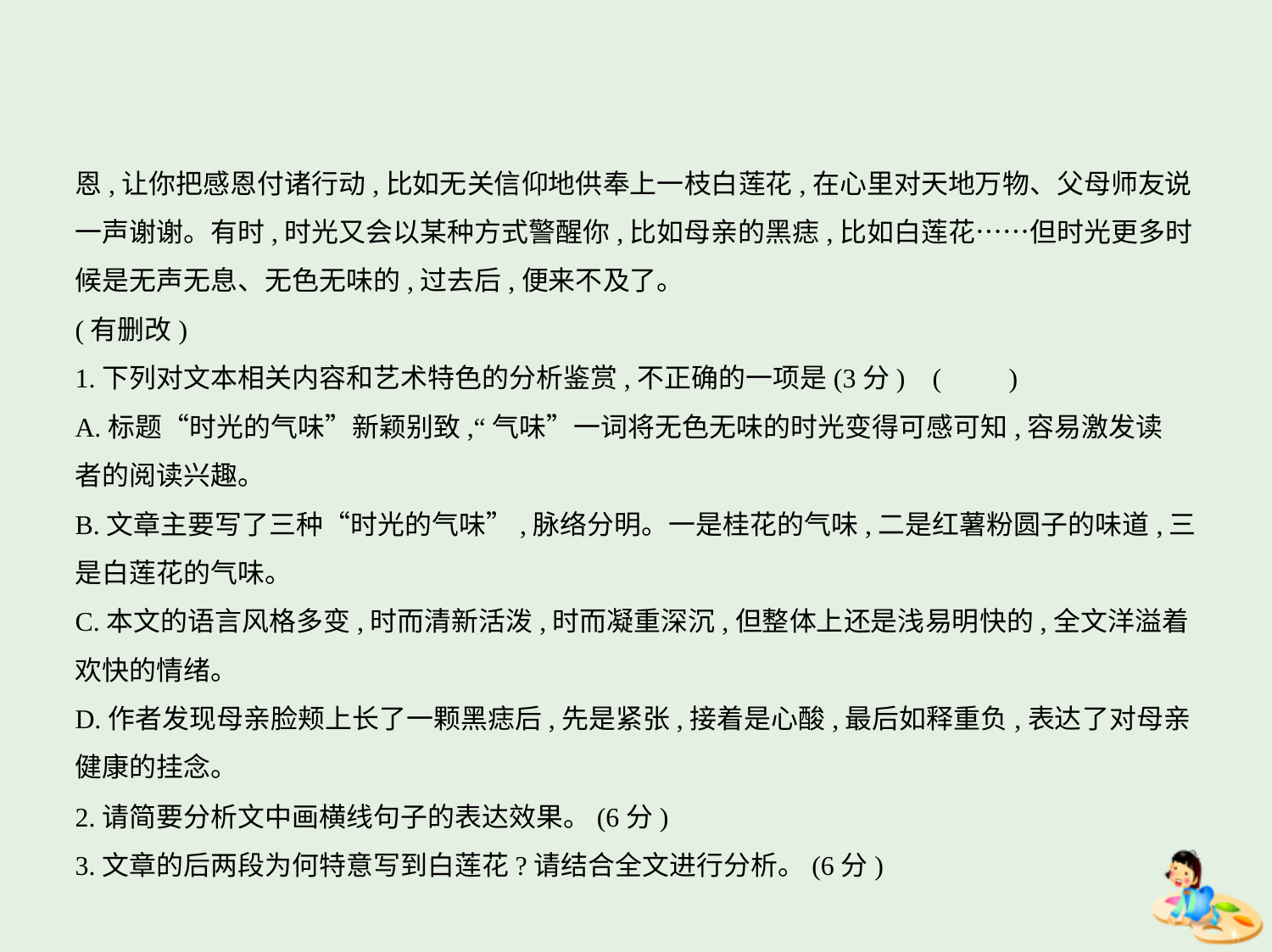

恩,让你把感恩付诸行动,比如无关信仰地供奉上一枝白莲花,在心里对天地万物、父母师友说
一声谢谢。有时,时光又会以某种方式警醒你,比如母亲的黑痣,比如白莲花……但时光更多时
候是无声无息、无色无味的,过去后,便来不及了。
(有删改)
1.下列对文本相关内容和艺术特色的分析鉴赏,不正确的一项是(3分) (　　)
A.标题“时光的气味”新颖别致,“气味”一词将无色无味的时光变得可感可知,容易激发读
者的阅读兴趣。
B.文章主要写了三种“时光的气味”,脉络分明。一是桂花的气味,二是红薯粉圆子的味道,三
是白莲花的气味。
C.本文的语言风格多变,时而清新活泼,时而凝重深沉,但整体上还是浅易明快的,全文洋溢着
欢快的情绪。
D.作者发现母亲脸颊上长了一颗黑痣后,先是紧张,接着是心酸,最后如释重负,表达了对母亲
健康的挂念。
2.请简要分析文中画横线句子的表达效果。(6分)
3.文章的后两段为何特意写到白莲花?请结合全文进行分析。(6分)